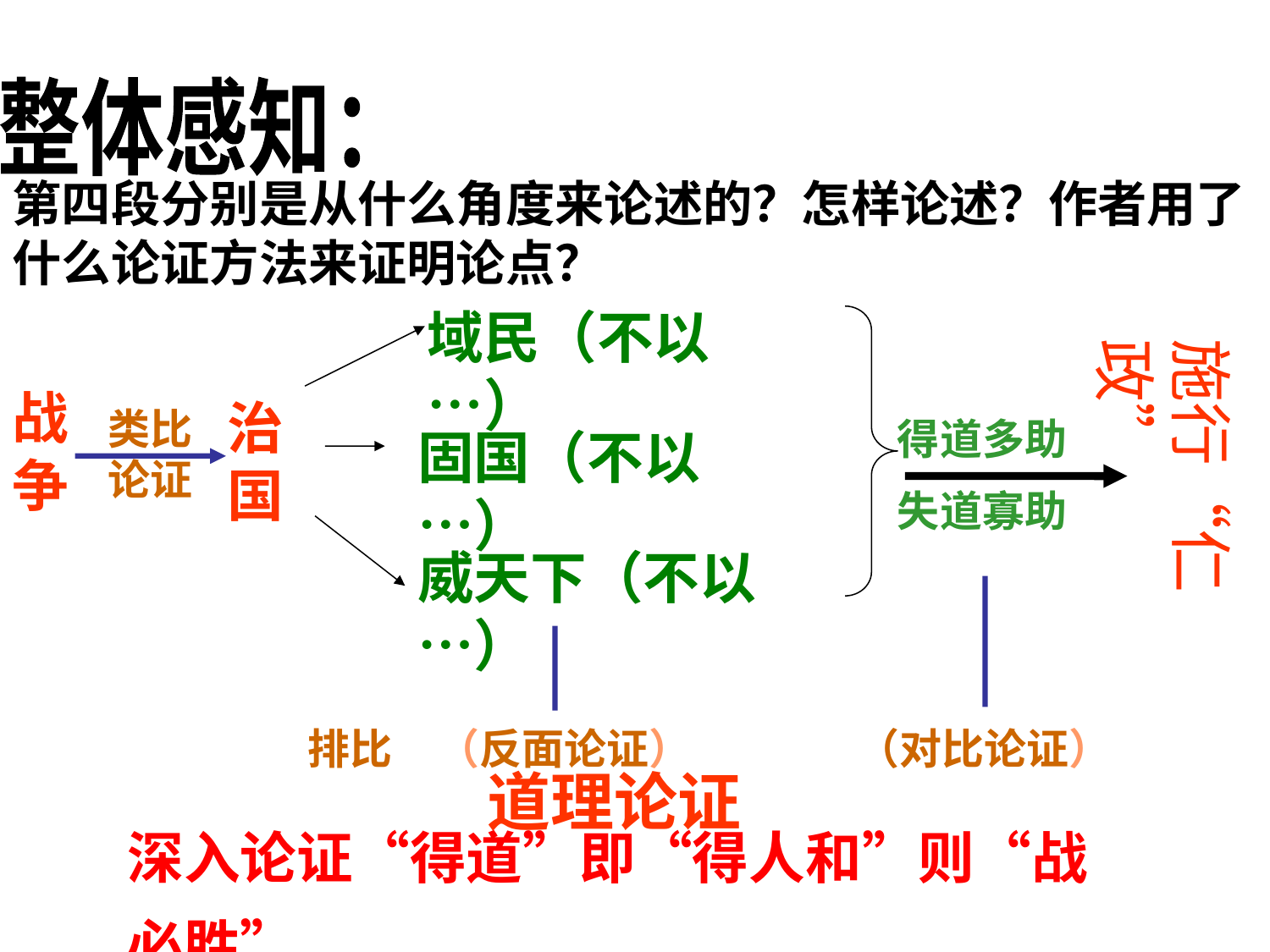

整体感知：
第四段分别是从什么角度来论述的？怎样论述？作者用了什么论证方法来证明论点？
域民（不以…）

施行“仁政”
战争
治国
类比论证
得道多助
失道寡助
固国（不以…）

威天下（不以…）

排比
（反面论证）
（对比论证）
道理论证
深入论证“得道”即“得人和”则“战必胜”。